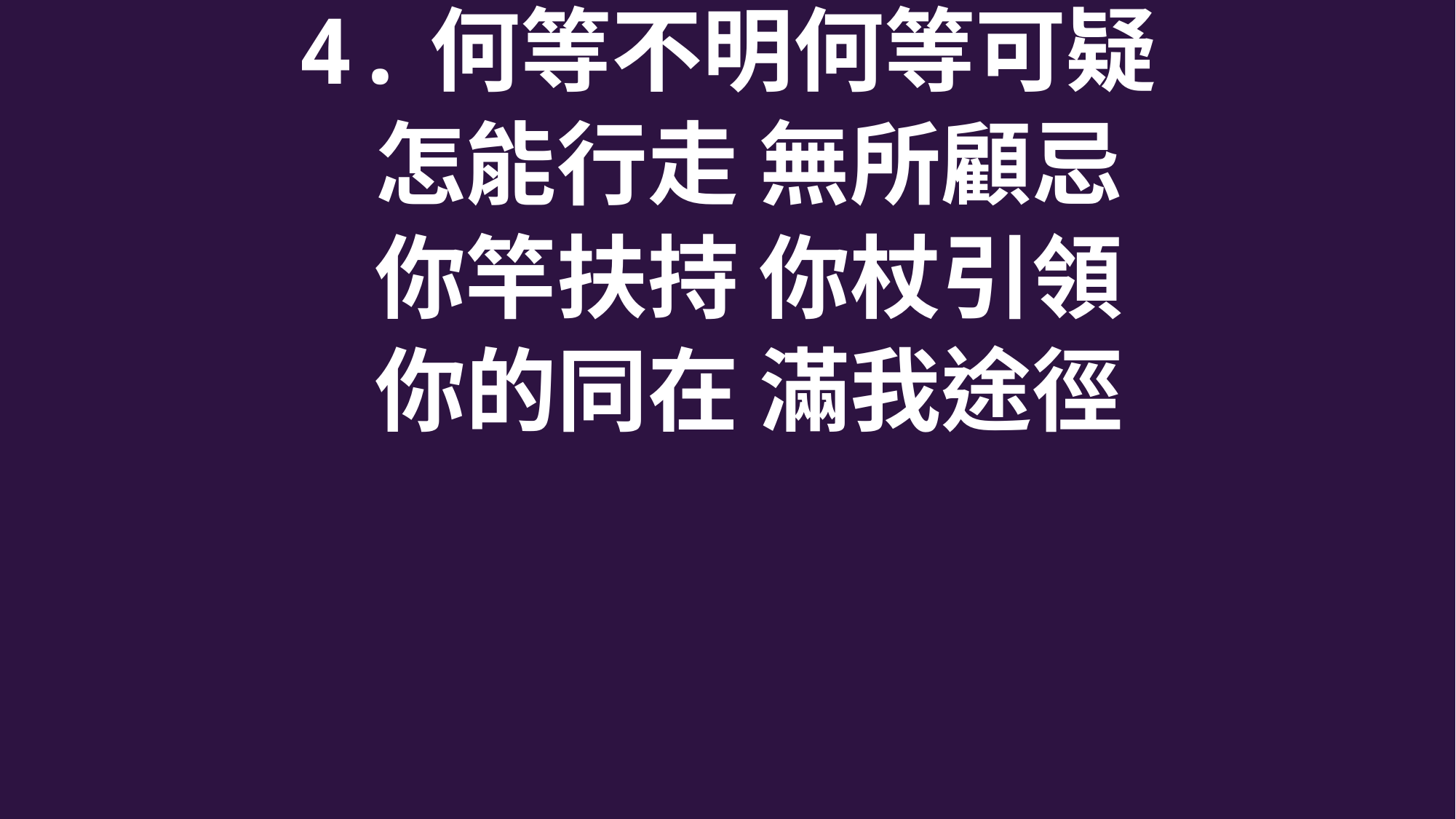

4.何等不明何等可疑
 怎能行走 無所顧忌
 你竿扶持 你杖引領
 你的同在 滿我途徑